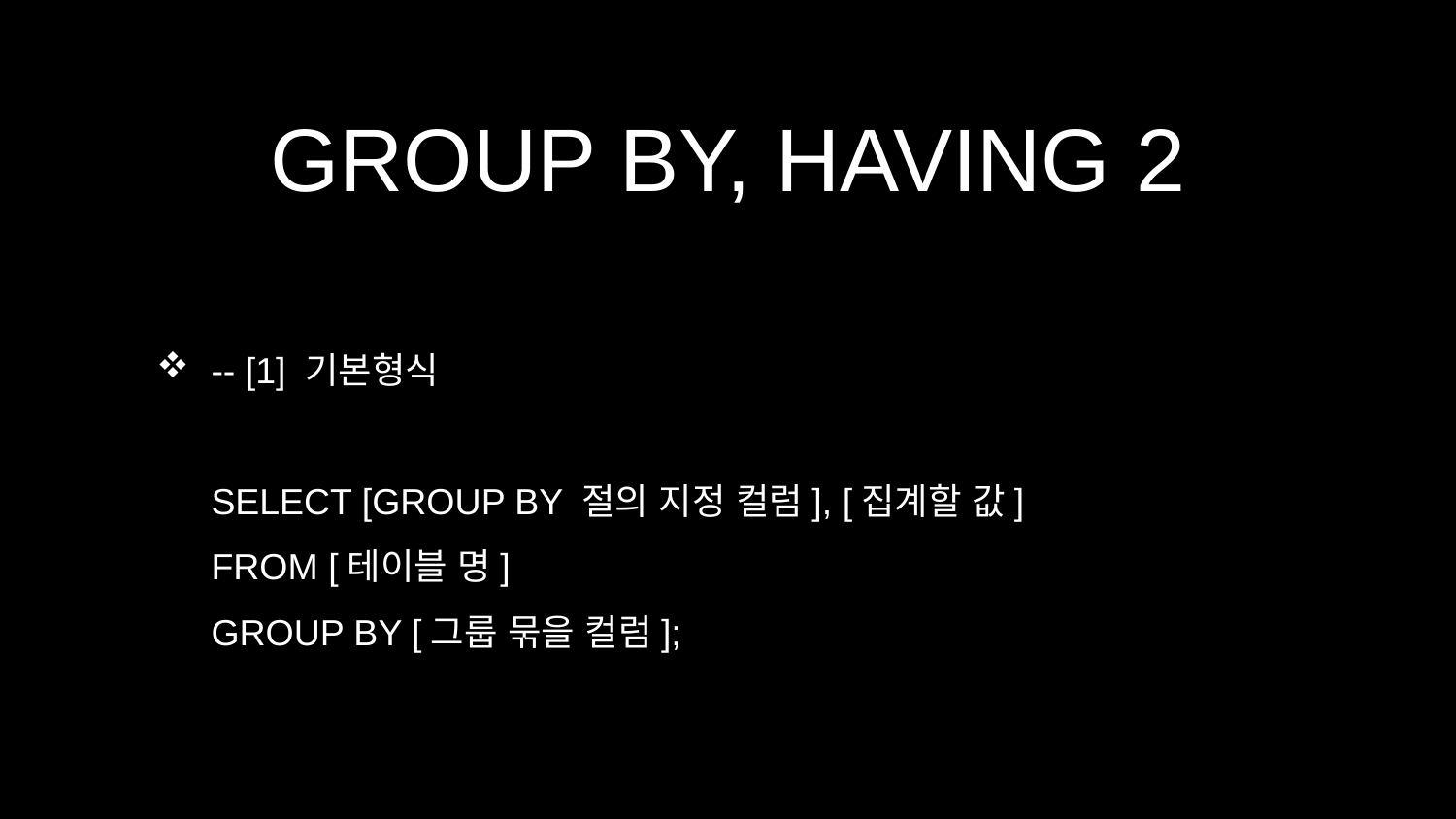

# GROUP BY, HAVING 2
-- [1] 기본형식
SELECT [GROUP BY 절의 지정 컬럼], [집계할 값]
FROM [테이블 명]
GROUP BY [그룹 묶을 컬럼];